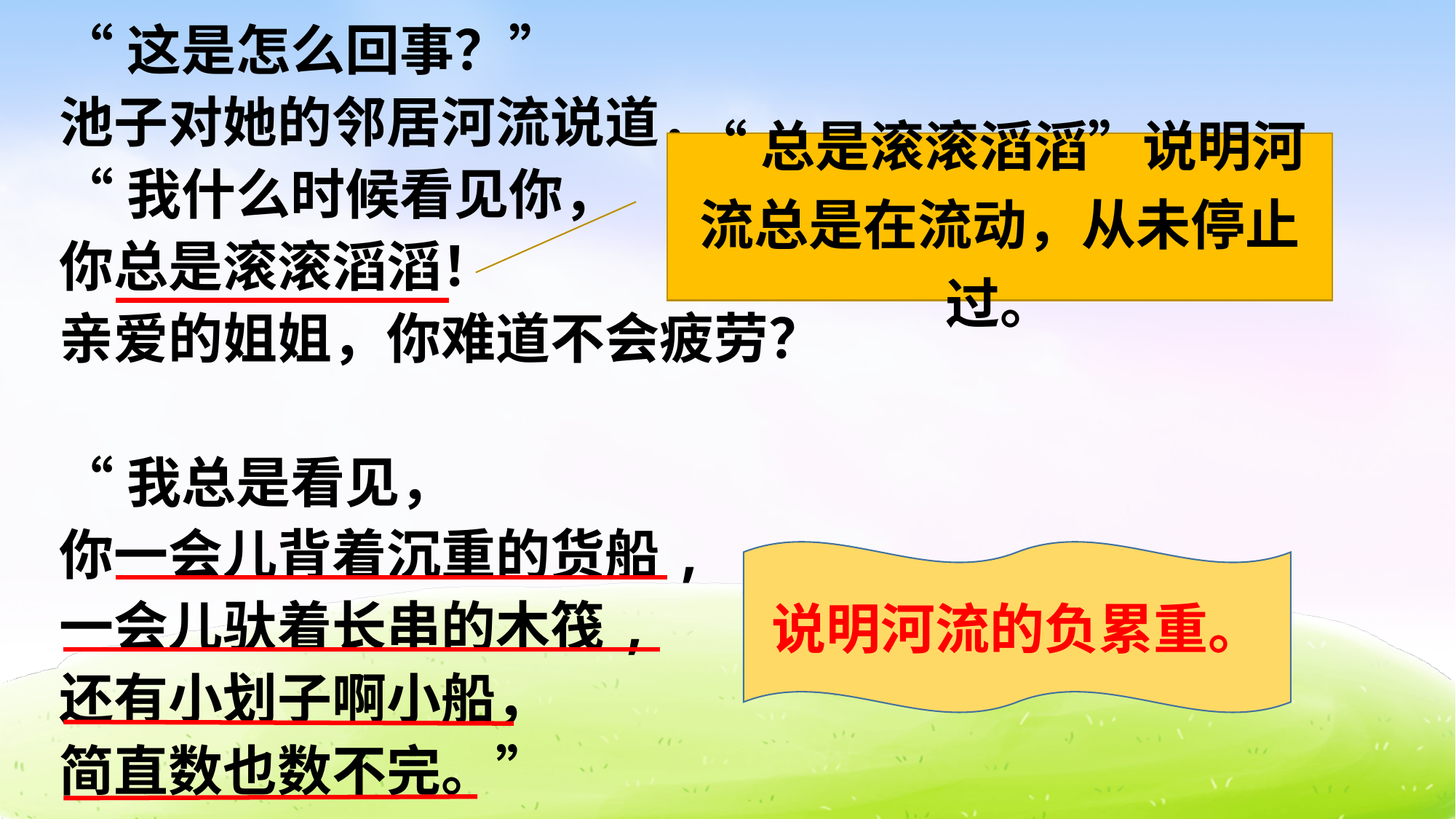

“这是怎么回事？”
池子对她的邻居河流说道，
“我什么时候看见你，
你总是滚滚滔滔！
亲爱的姐姐，你难道不会疲劳？

“我总是看见，
你一会儿背着沉重的货船,
一会儿驮着长串的木筏,
还有小划子啊小船，
简直数也数不完。”
“总是滚滚滔滔”说明河流总是在流动，从未停止过。
说明河流的负累重。